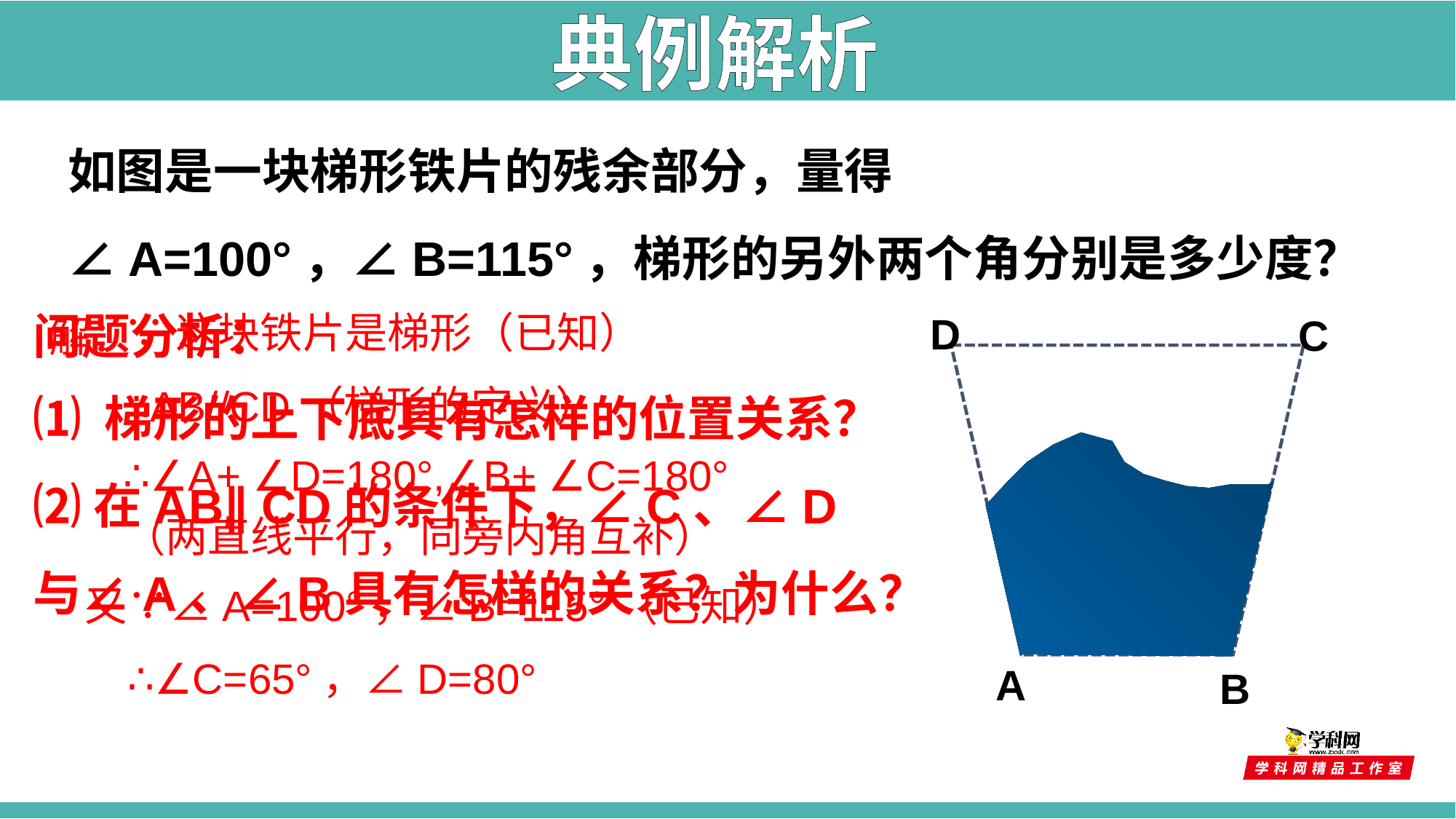

典例解析
如图是一块梯形铁片的残余部分，量得∠A=100°，∠B=115°，梯形的另外两个角分别是多少度？
D
C
问题分析：
∵这块铁片是梯形（已知）
解：

⑴ 梯形的上下底具有怎样的位置关系？
⑵在AB∥ CD的条件下，∠C、∠D与∠A、∠B具有怎样的关系？为什么？
∴AB//CD（梯形的定义）

∴∠A+ ∠D=180°,∠B+ ∠C=180°
（两直线平行，同旁内角互补）
又∵∠A=100°，∠B=115°（已知）
A
B
∴∠C=65°，∠D=80°